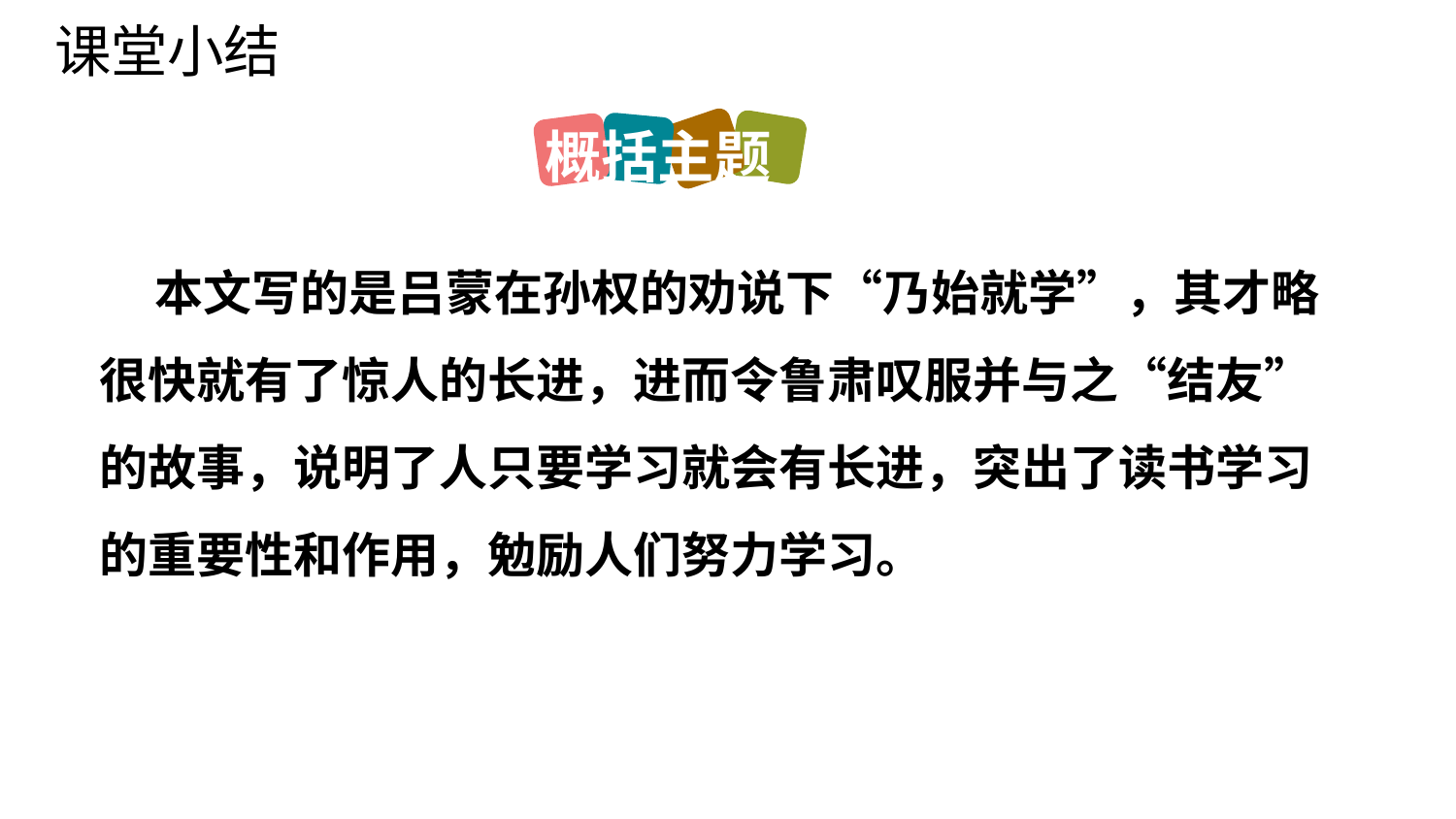

课堂小结
概括主题

    本文写的是吕蒙在孙权的劝说下“乃始就学”，其才略很快就有了惊人的长进，进而令鲁肃叹服并与之“结友”的故事，说明了人只要学习就会有长进，突出了读书学习的重要性和作用，勉励人们努力学习。